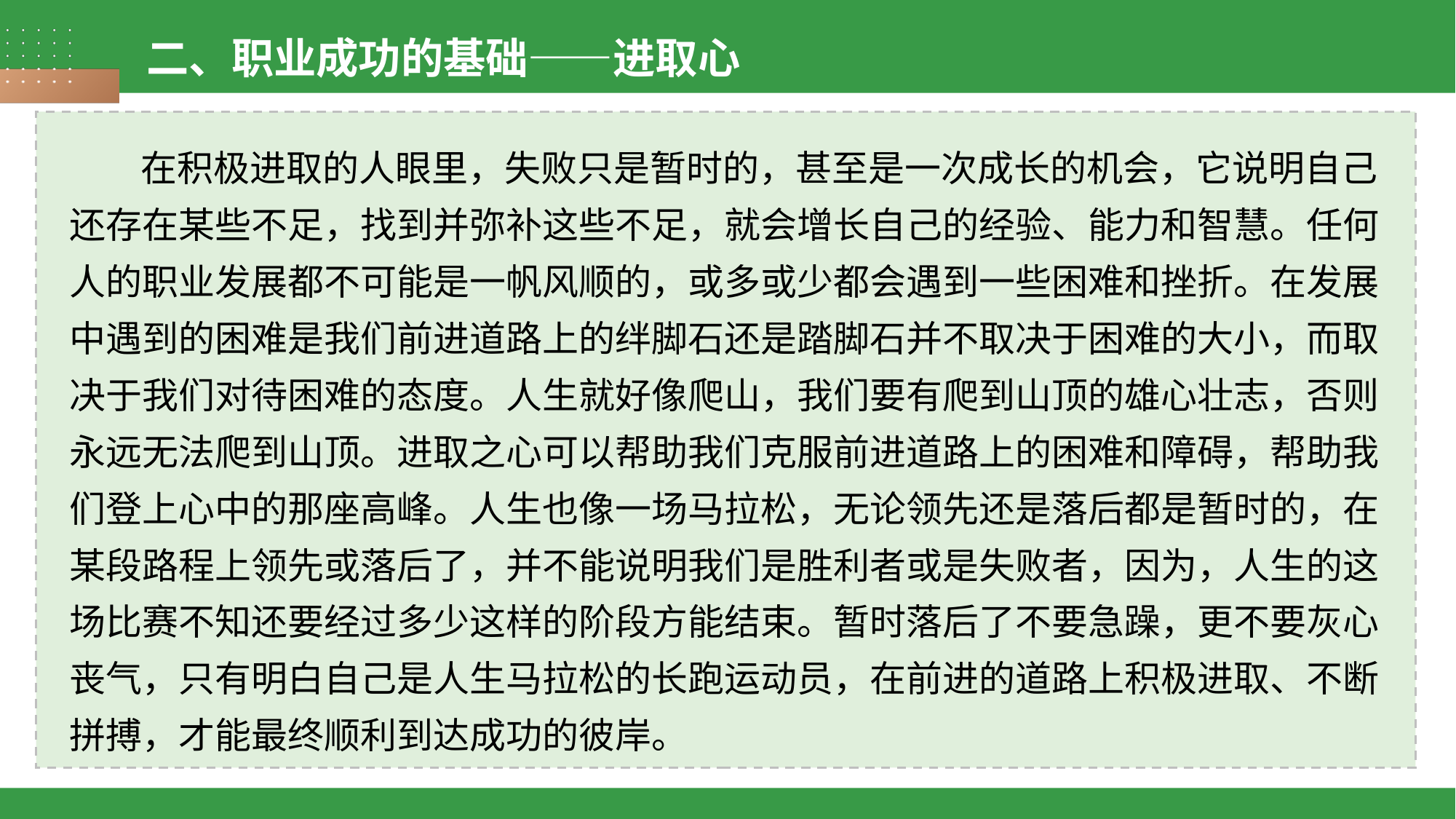

二、职业成功的基础——进取心

 在积极进取的人眼里，失败只是暂时的，甚至是一次成长的机会，它说明自己还存在某些不足，找到并弥补这些不足，就会增长自己的经验、能力和智慧。任何人的职业发展都不可能是一帆风顺的，或多或少都会遇到一些困难和挫折。在发展中遇到的困难是我们前进道路上的绊脚石还是踏脚石并不取决于困难的大小，而取决于我们对待困难的态度。人生就好像爬山，我们要有爬到山顶的雄心壮志，否则永远无法爬到山顶。进取之心可以帮助我们克服前进道路上的困难和障碍，帮助我们登上心中的那座高峰。人生也像一场马拉松，无论领先还是落后都是暂时的，在某段路程上领先或落后了，并不能说明我们是胜利者或是失败者，因为，人生的这场比赛不知还要经过多少这样的阶段方能结束。暂时落后了不要急躁，更不要灰心丧气，只有明白自己是人生马拉松的长跑运动员，在前进的道路上积极进取、不断拼搏，才能最终顺利到达成功的彼岸。